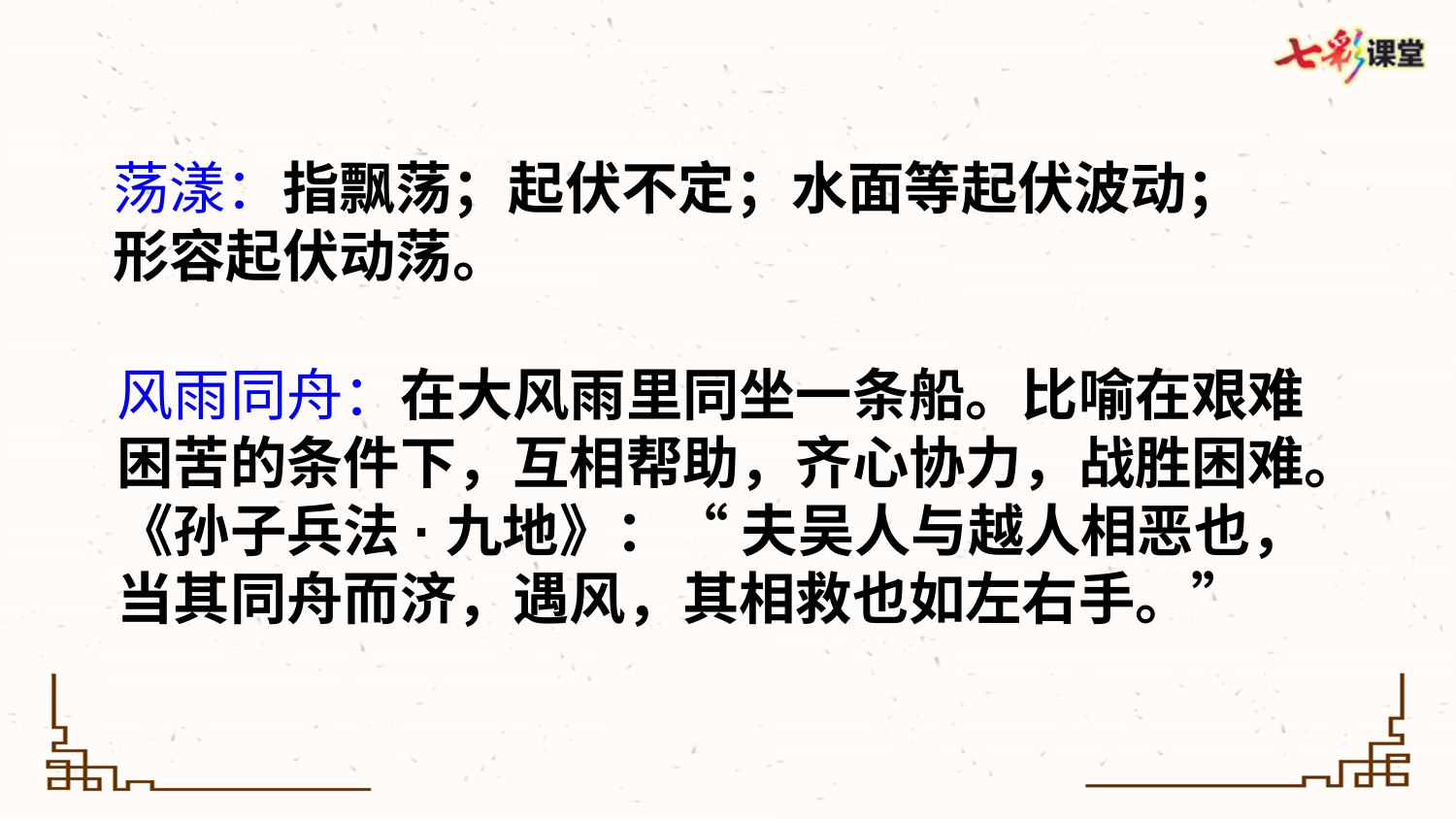

荡漾：指飘荡；起伏不定；水面等起伏波动；形容起伏动荡。
风雨同舟：在大风雨里同坐一条船。比喻在艰难
困苦的条件下，互相帮助，齐心协力，战胜困难。
《孙子兵法·九地》：“ 夫吴人与越人相恶也，
当其同舟而济，遇风，其相救也如左右手。”